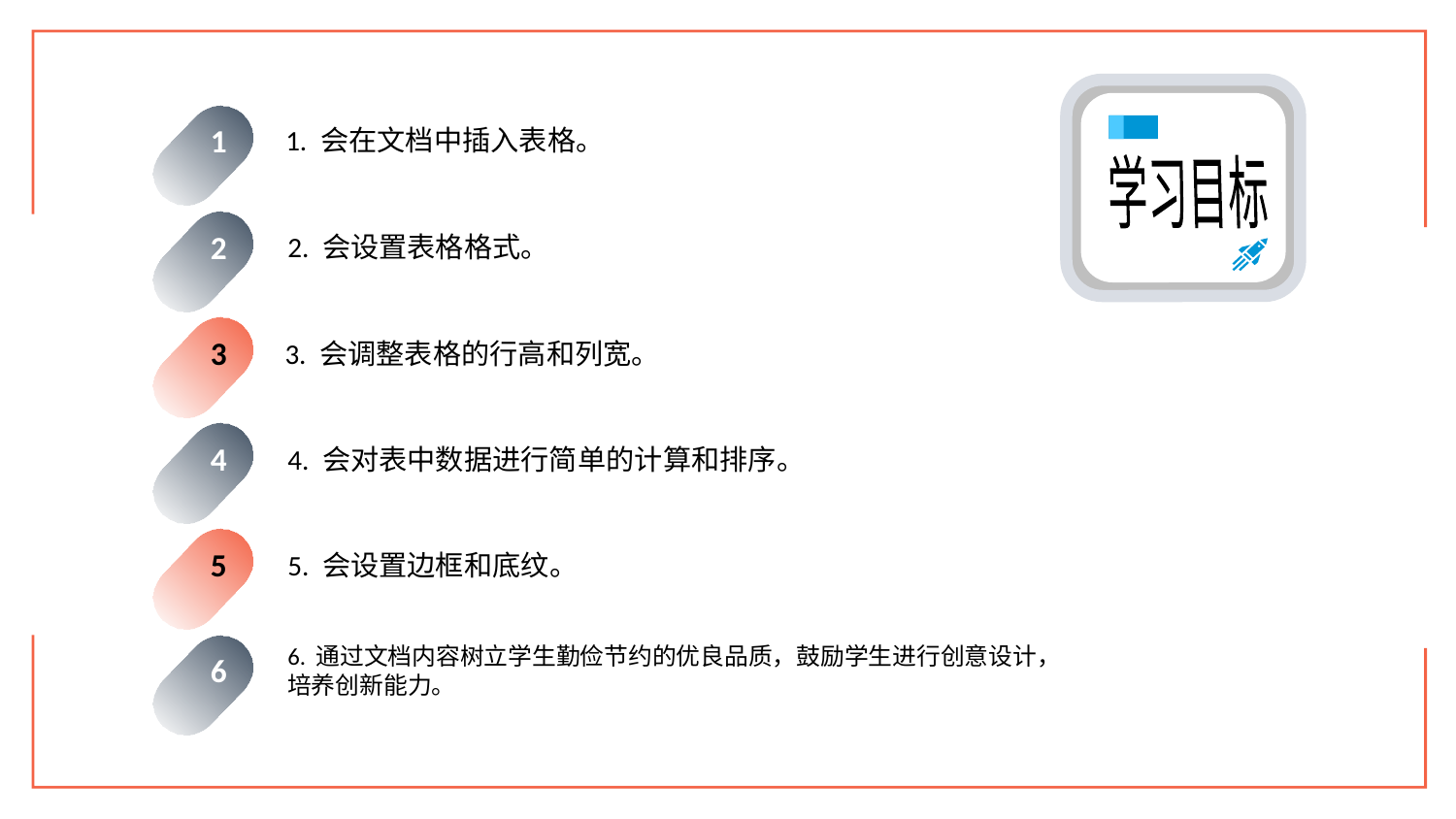

1. 会在文档中插入表格。
1

学习目标
2. 会设置表格格式。
2

3. 会调整表格的行高和列宽。
3

4. 会对表中数据进行简单的计算和排序。
4

5. 会设置边框和底纹。
5

6. 通过文档内容树立学生勤俭节约的优良品质，鼓励学生进行创意设计，
培养创新能力。
6